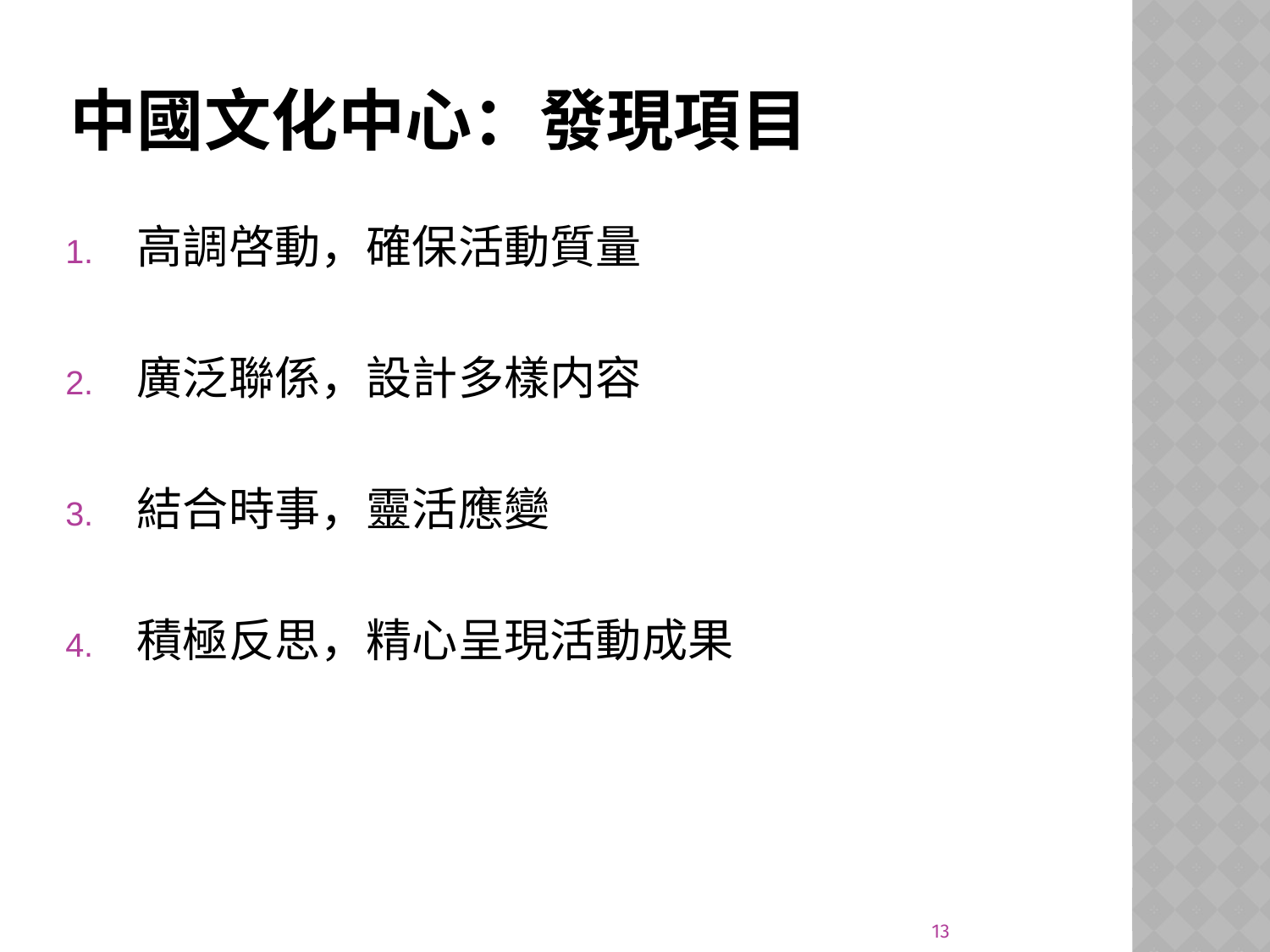

# 中國文化中心：發現項目
高調啓動，確保活動質量

廣泛聯係，設計多樣内容

結合時事，靈活應變

積極反思，精心呈現活動成果
13